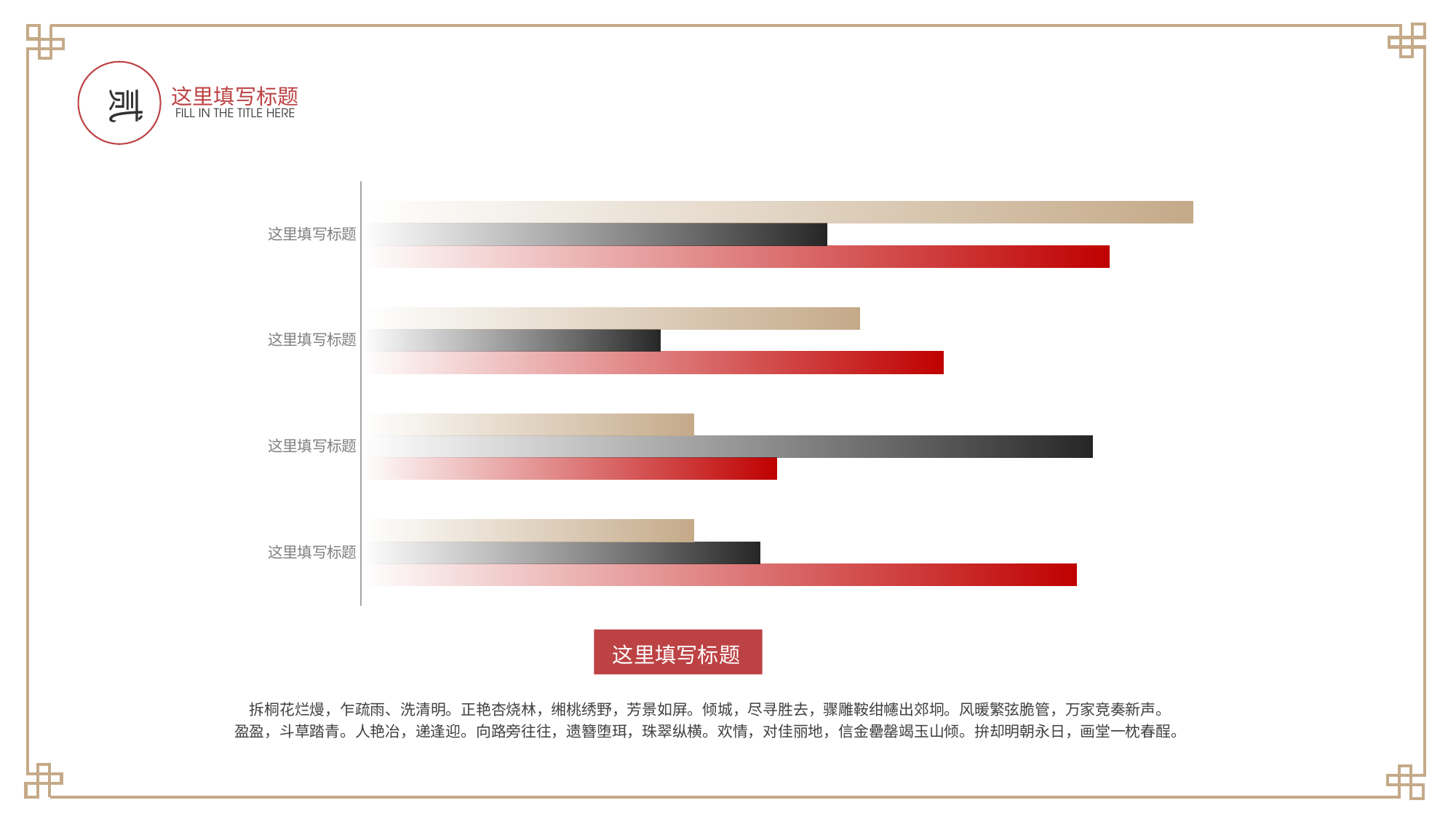

贰
这里填写标题
FILL IN THE TITLE HERE

### Chart

| Category | 系列 1 | 系列 2 | 系列 3 |
|---|---|---|---|
| 这里填写标题 | 4.3 | 2.4 | 2.0 |
| 这里填写标题 | 2.5 | 4.4 | 2.0 |
| 这里填写标题 | 3.5 | 1.8 | 3.0 |
| 这里填写标题 | 4.5 | 2.8 | 5.0 |
这里填写标题

拆桐花烂熳，乍疏雨、洗清明。正艳杏烧林，缃桃绣野，芳景如屏。倾城，尽寻胜去，骤雕鞍绀幰出郊坰。风暖繁弦脆管，万家竞奏新声。
盈盈，斗草踏青。人艳冶，递逢迎。向路旁往往，遗簪堕珥，珠翠纵横。欢情，对佳丽地，信金罍罄竭玉山倾。拚却明朝永日，画堂一枕春酲。